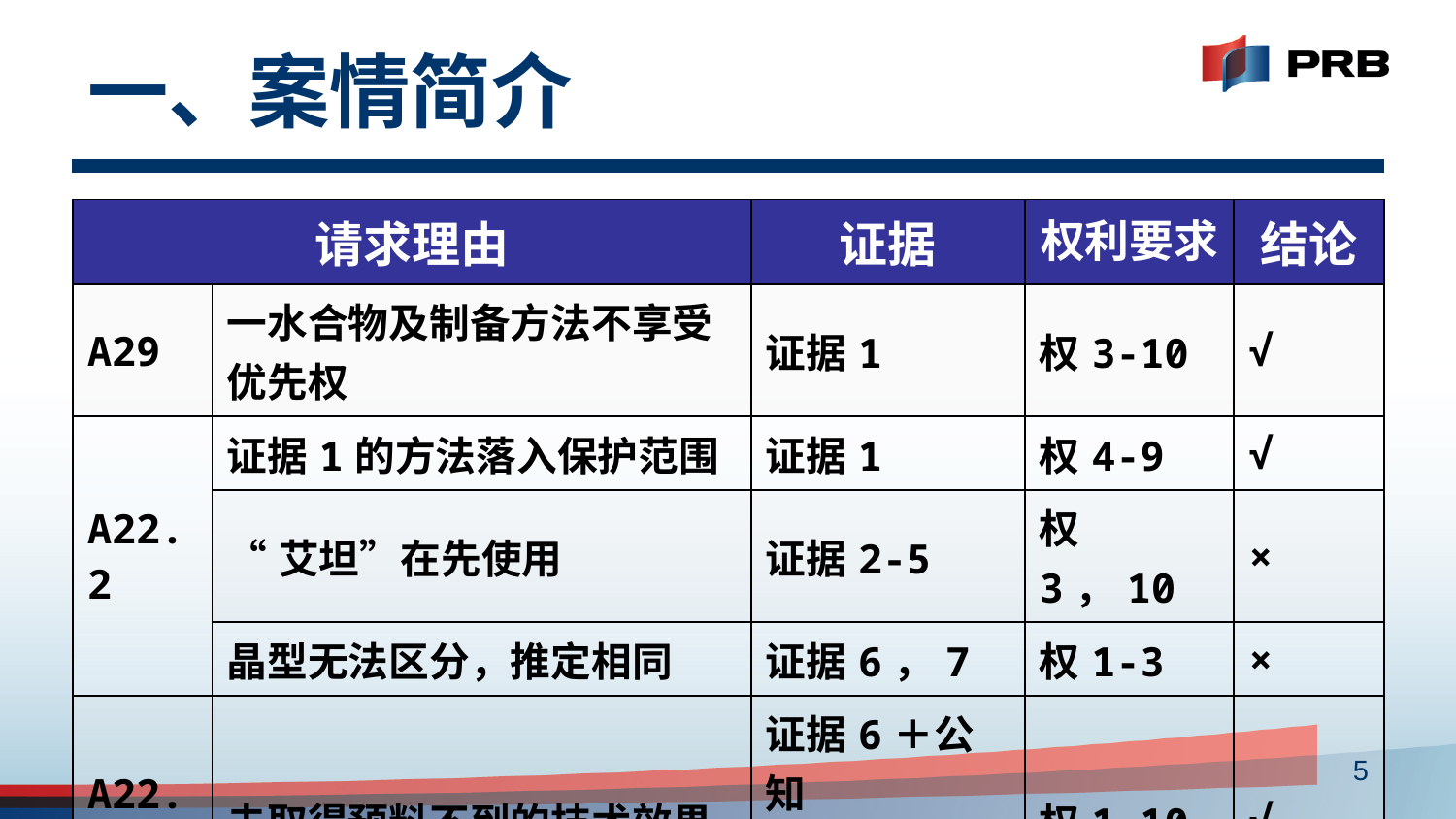

# 一、案情简介
| 请求理由 |  | 证据 | 权利要求 | 结论 |
| --- | --- | --- | --- | --- |
| A29 | 一水合物及制备方法不享受优先权 | 证据1 | 权3-10 | √ |
| A22.2 | 证据1的方法落入保护范围 | 证据1 | 权4-9 | √ |
|  | “艾坦”在先使用 | 证据2-5 | 权3，10 | × |
|  | 晶型无法区分，推定相同 | 证据6，7 | 权1-3 | × |
| A22.3 | 未取得预料不到的技术效果 | 证据6＋公知（9/10/12） | 权1-10 | √ |
5